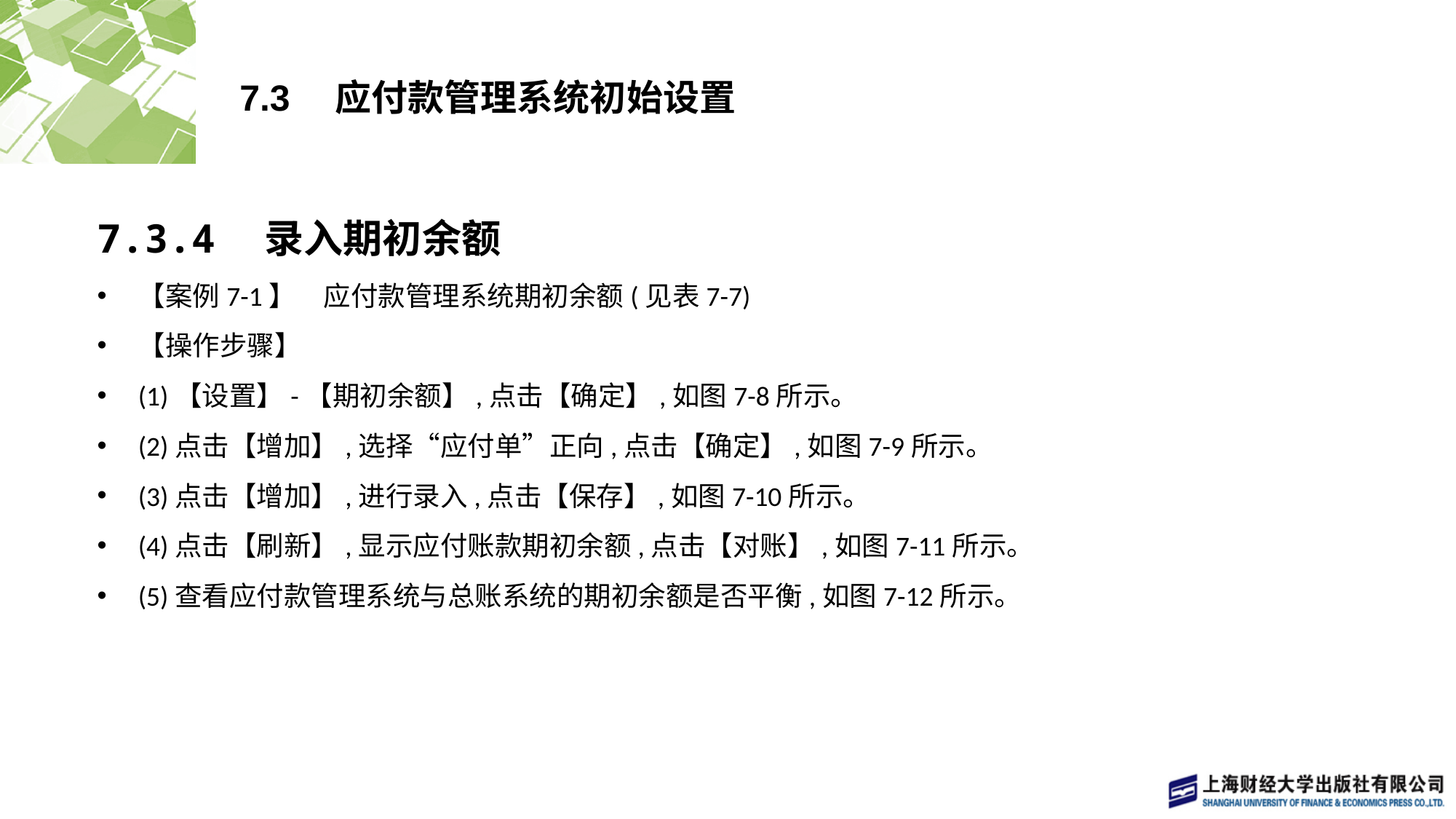

# 7.3　应付款管理系统初始设置
7.3.4　录入期初余额
【案例7-1】　应付款管理系统期初余额(见表7-7)
【操作步骤】
(1)【设置】-【期初余额】,点击【确定】,如图7-8所示。
(2)点击【增加】,选择“应付单”正向,点击【确定】,如图7-9所示。
(3)点击【增加】,进行录入,点击【保存】,如图7-10所示。
(4)点击【刷新】,显示应付账款期初余额,点击【对账】,如图7-11所示。
(5)查看应付款管理系统与总账系统的期初余额是否平衡,如图7-12所示。